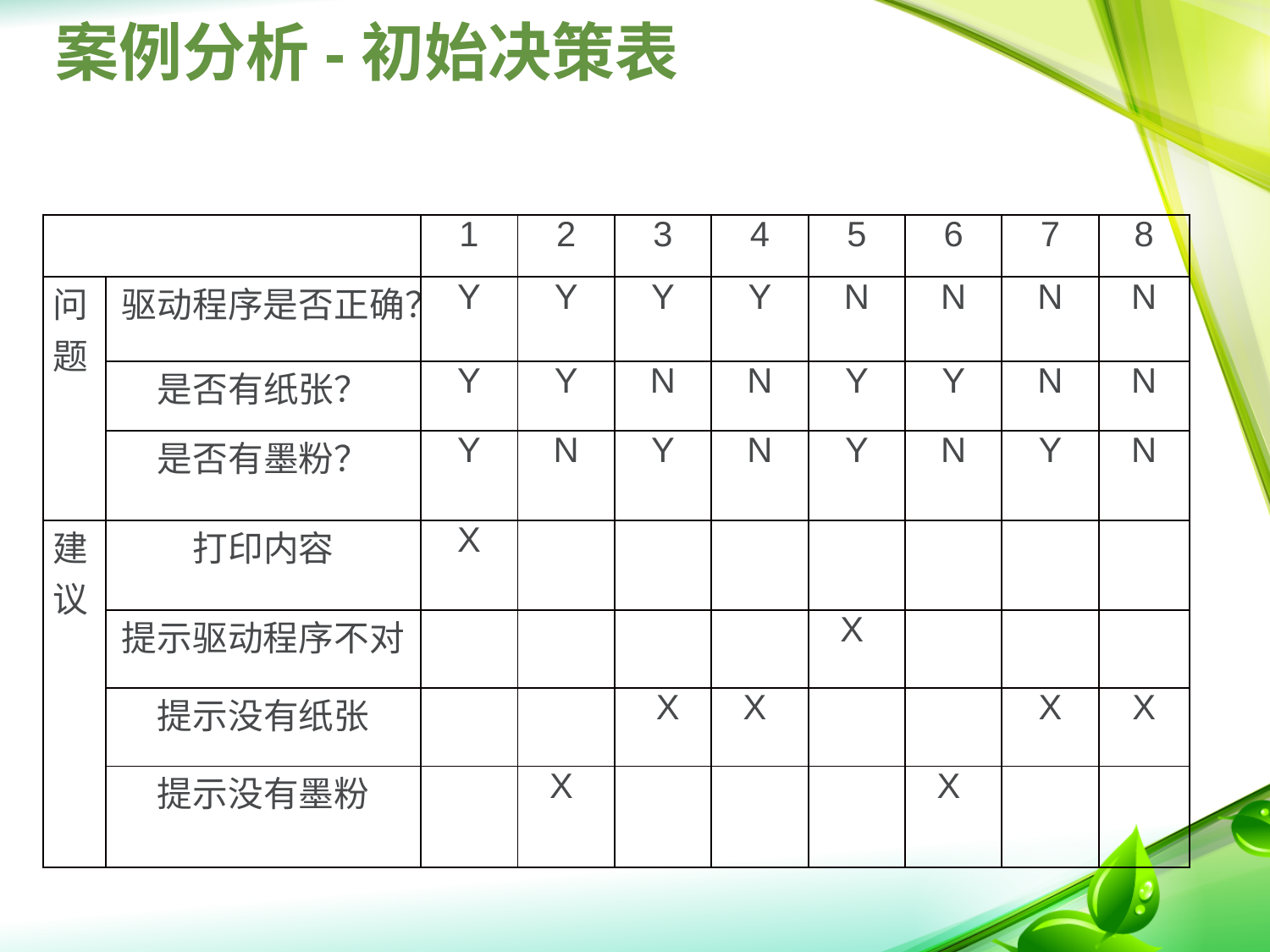

# 案例分析-初始决策表
|  |  | 1 | 2 | 3 | 4 | 5 | 6 | 7 | 8 |
| --- | --- | --- | --- | --- | --- | --- | --- | --- | --- |
| 问题 | 驱动程序是否正确？ | Y | Y | Y | Y | N | N | N | N |
|  | 是否有纸张？ | Y | Y | N | N | Y | Y | N | N |
|  | 是否有墨粉？ | Y | N | Y | N | Y | N | Y | N |
| 建议 | 打印内容 | X |  |  |  |  |  |  |  |
|  | 提示驱动程序不对 |  |  |  |  | X |  |  |  |
|  | 提示没有纸张 |  |  | X | X |  |  | X | X |
|  | 提示没有墨粉 |  | X |  |  |  | X |  |  |